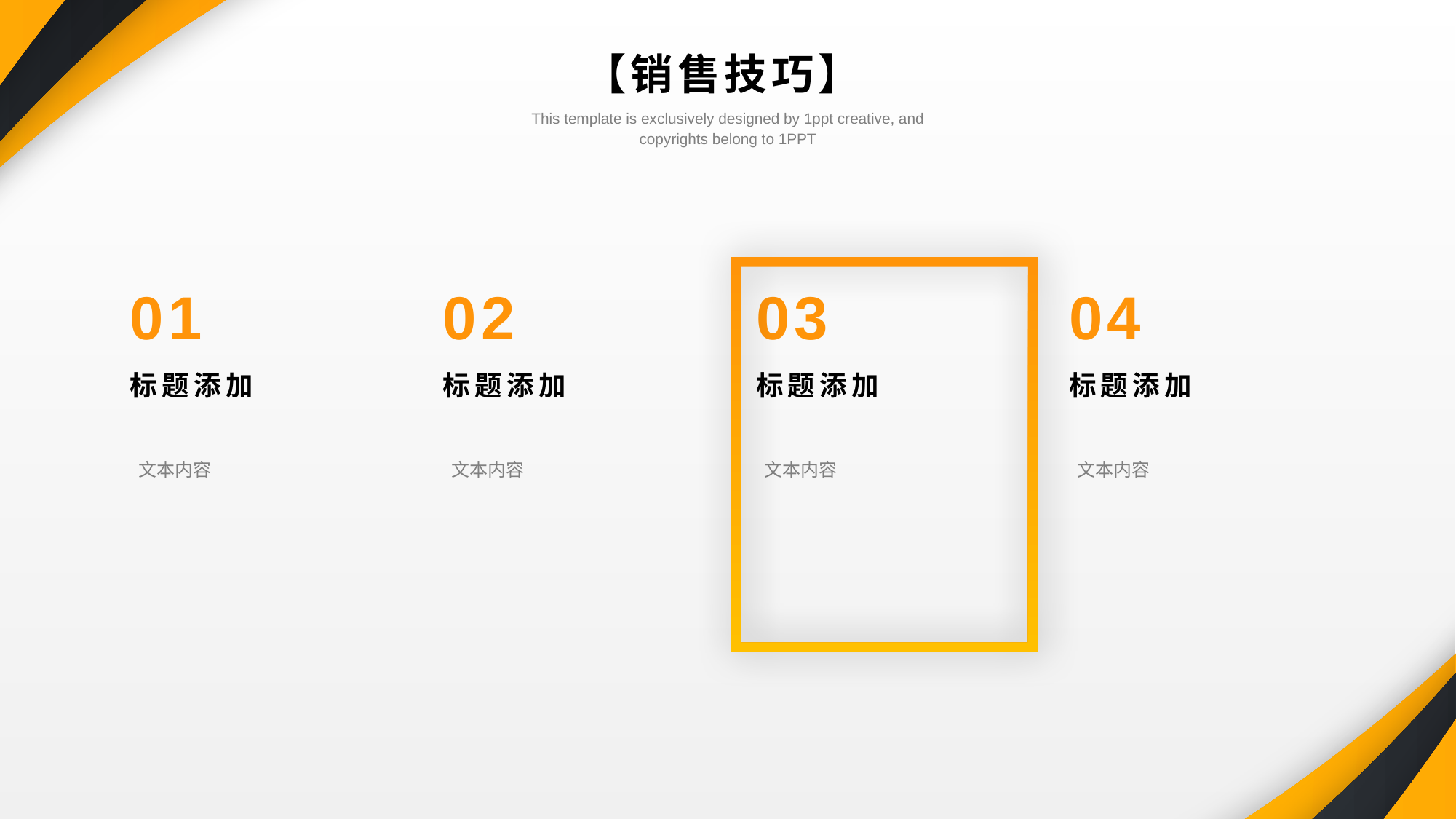

【销售技巧】
This template is exclusively designed by 1ppt creative, and copyrights belong to 1PPT

01
标题添加
 文本内容
02
标题添加
 文本内容
03
标题添加
 文本内容
04
标题添加
 文本内容